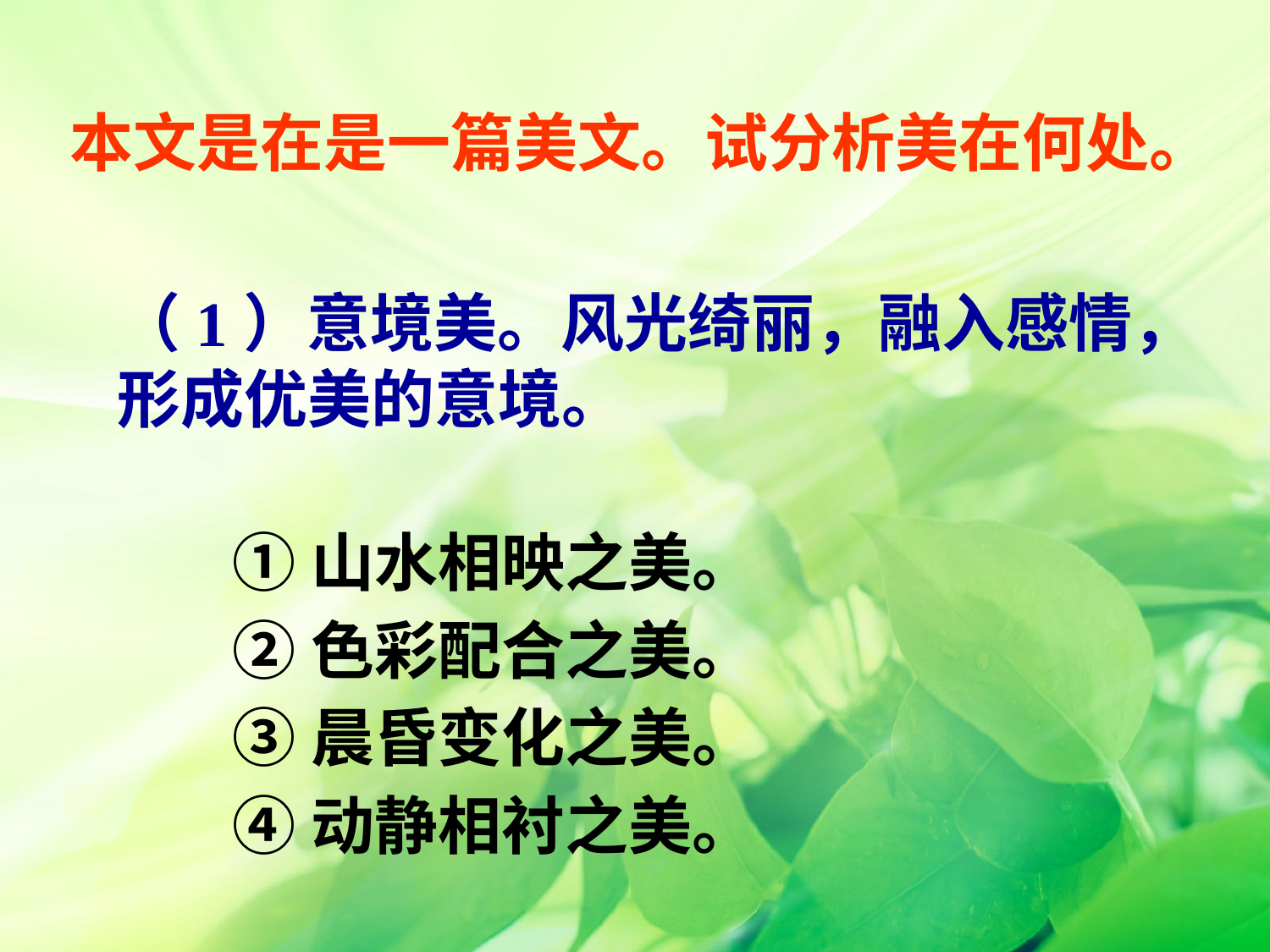

本文是在是一篇美文。试分析美在何处。
（1）意境美。风光绮丽，融入感情，形成优美的意境。

        ①山水相映之美。
        ②色彩配合之美。
        ③晨昏变化之美。
        ④动静相衬之美。